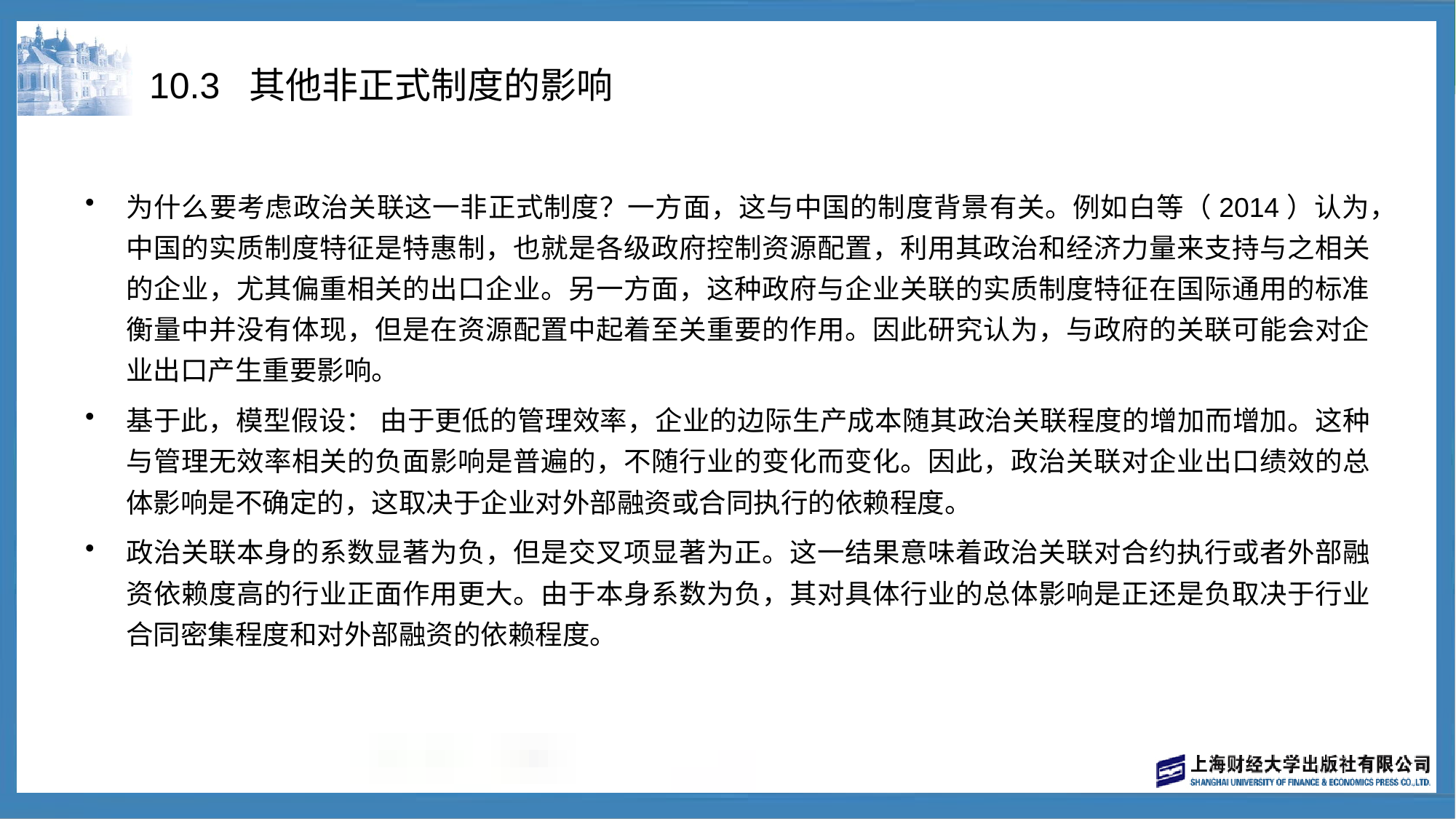

# 10.3  其他非正式制度的影响
为什么要考虑政治关联这一非正式制度？一方面，这与中国的制度背景有关。例如白等（2014）认为，中国的实质制度特征是特惠制，也就是各级政府控制资源配置，利用其政治和经济力量来支持与之相关的企业，尤其偏重相关的出口企业。另一方面，这种政府与企业关联的实质制度特征在国际通用的标准衡量中并没有体现，但是在资源配置中起着至关重要的作用。因此研究认为，与政府的关联可能会对企业出口产生重要影响。
基于此，模型假设： 由于更低的管理效率，企业的边际生产成本随其政治关联程度的增加而增加。这种与管理无效率相关的负面影响是普遍的，不随行业的变化而变化。因此，政治关联对企业出口绩效的总体影响是不确定的，这取决于企业对外部融资或合同执行的依赖程度。
政治关联本身的系数显著为负，但是交叉项显著为正。这一结果意味着政治关联对合约执行或者外部融资依赖度高的行业正面作用更大。由于本身系数为负，其对具体行业的总体影响是正还是负取决于行业合同密集程度和对外部融资的依赖程度。